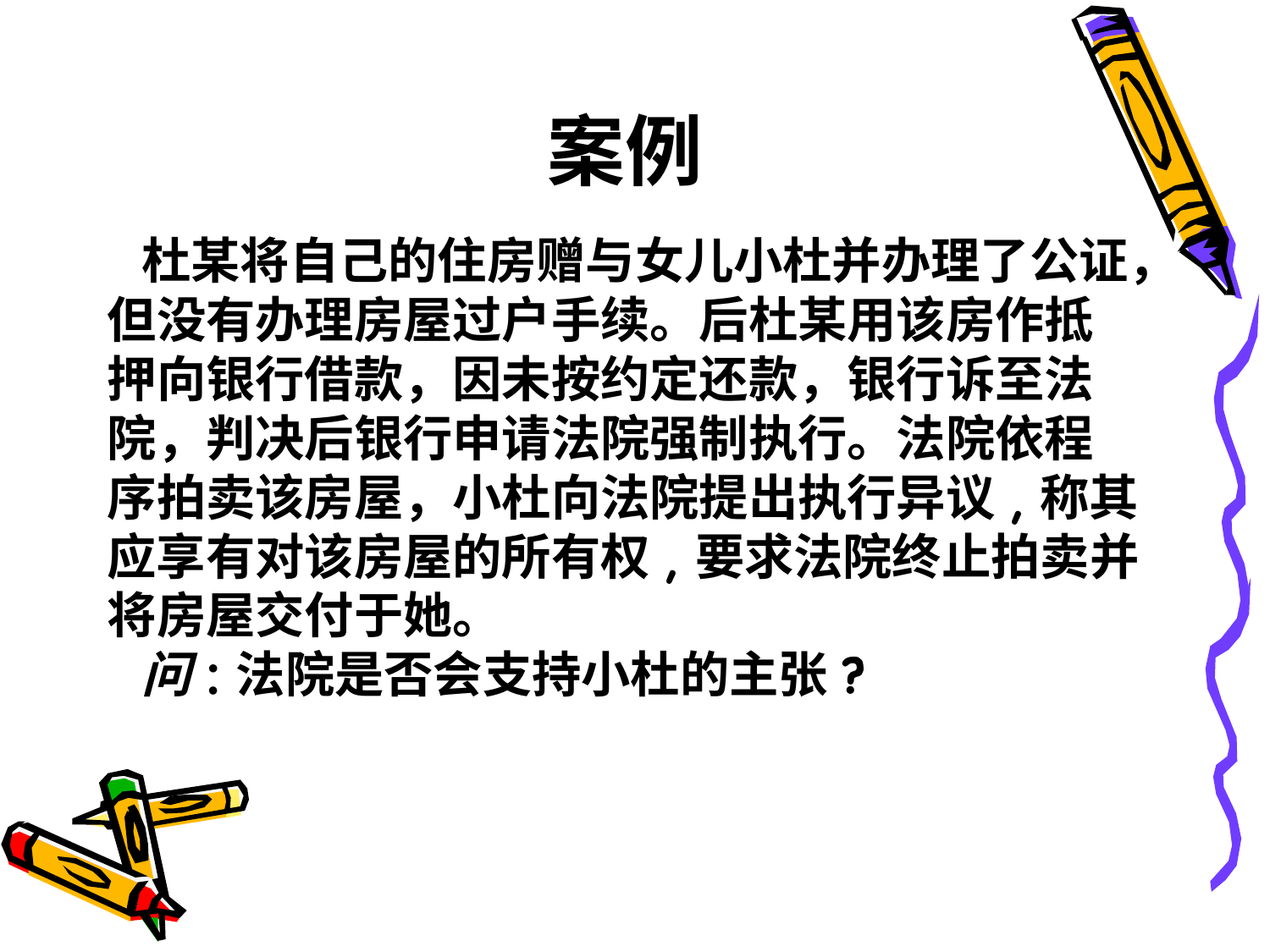

案例

  杜某将自己的住房赠与女儿小杜并办理了公证，但没有办理房屋过户手续。后杜某用该房作抵押向银行借款，因未按约定还款，银行诉至法院，判决后银行申请法院强制执行。法院依程序拍卖该房屋，小杜向法院提出执行异议,称其应享有对该房屋的所有权,要求法院终止拍卖并将房屋交付于她。
  问:法院是否会支持小杜的主张?